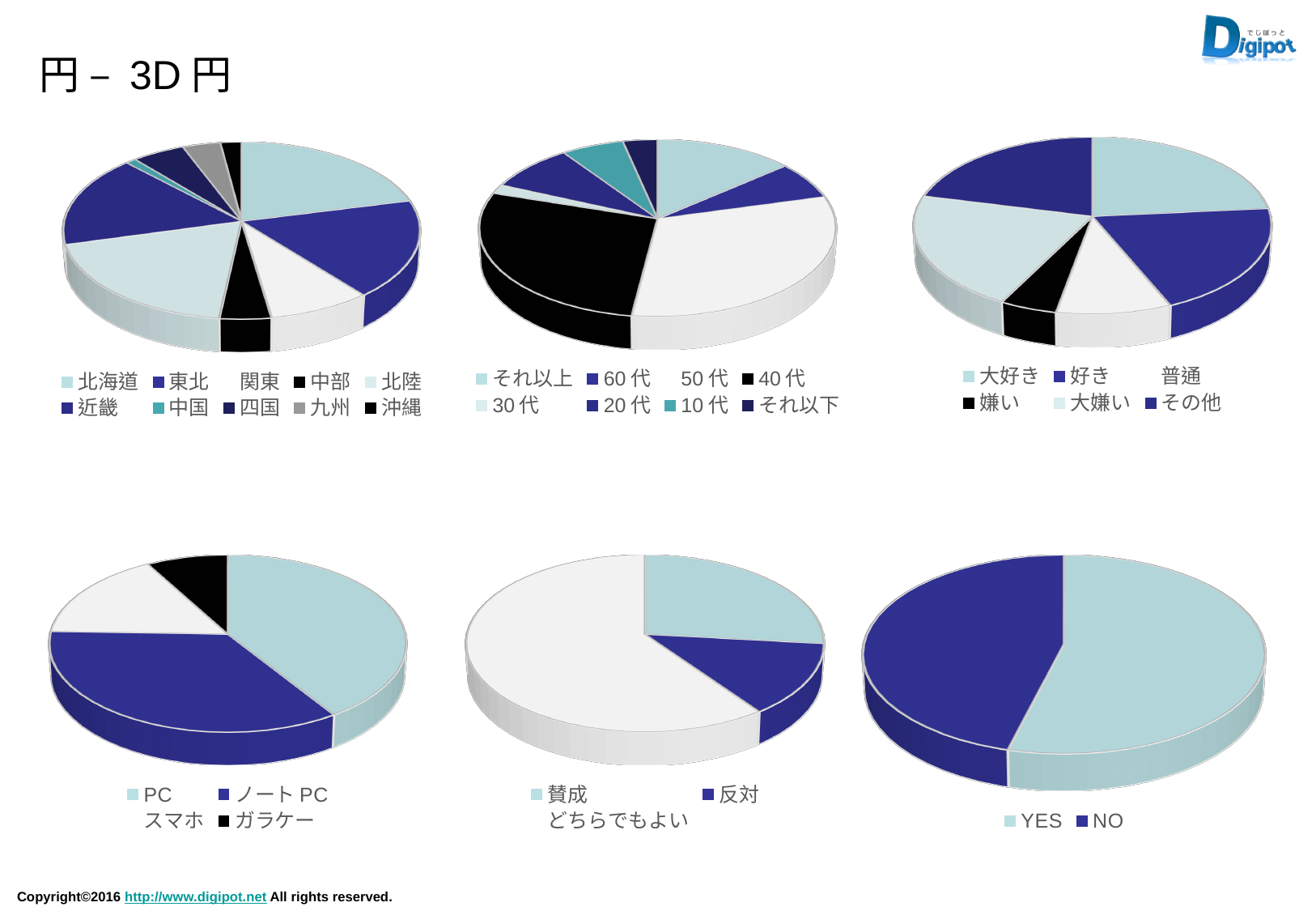

円 – 3D円

[unsupported chart]

[unsupported chart]

[unsupported chart]

[unsupported chart]

[unsupported chart]

[unsupported chart]